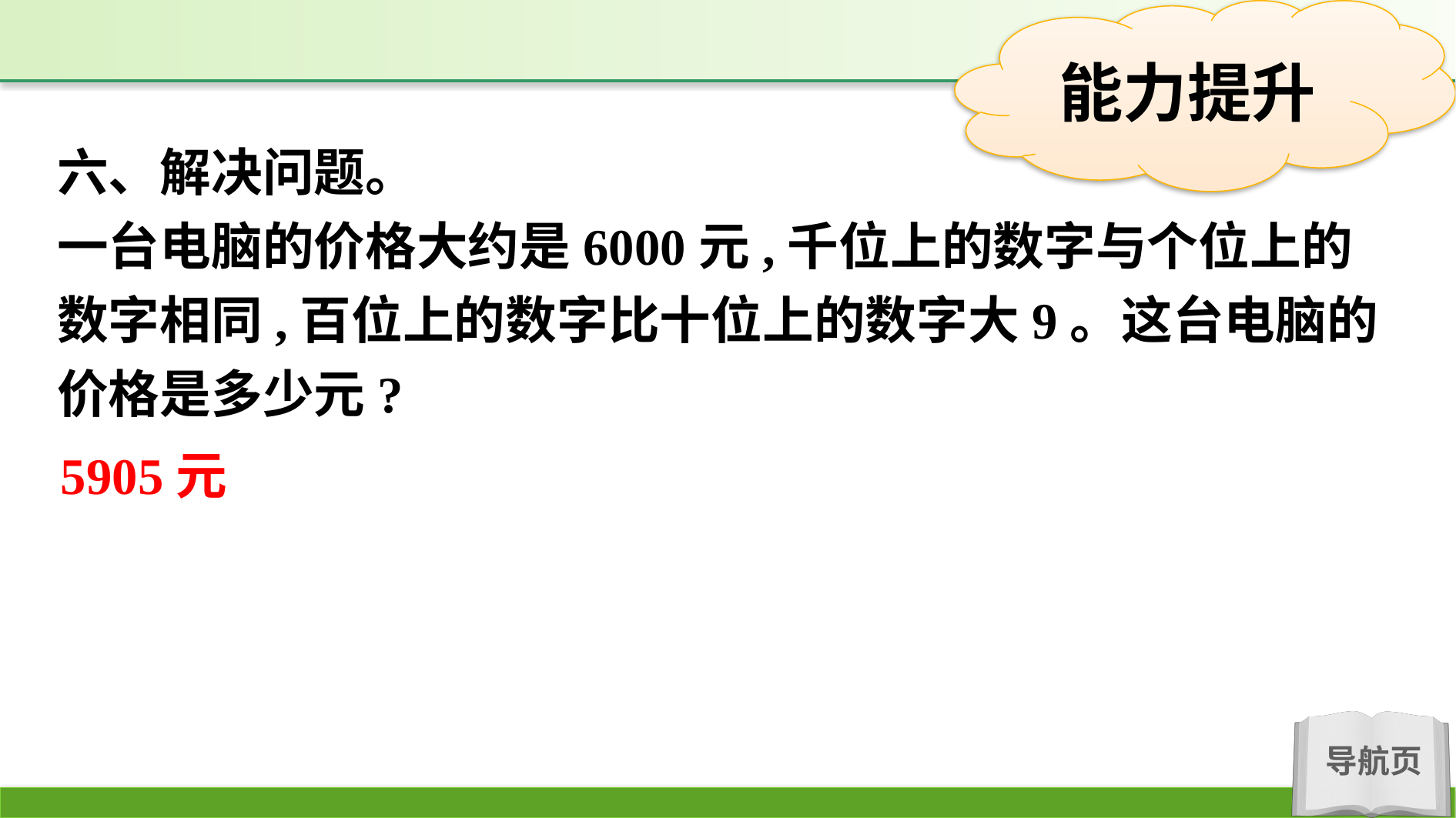

六、解决问题。
一台电脑的价格大约是6000元,千位上的数字与个位上的数字相同,百位上的数字比十位上的数字大9。这台电脑的价格是多少元?
5905元